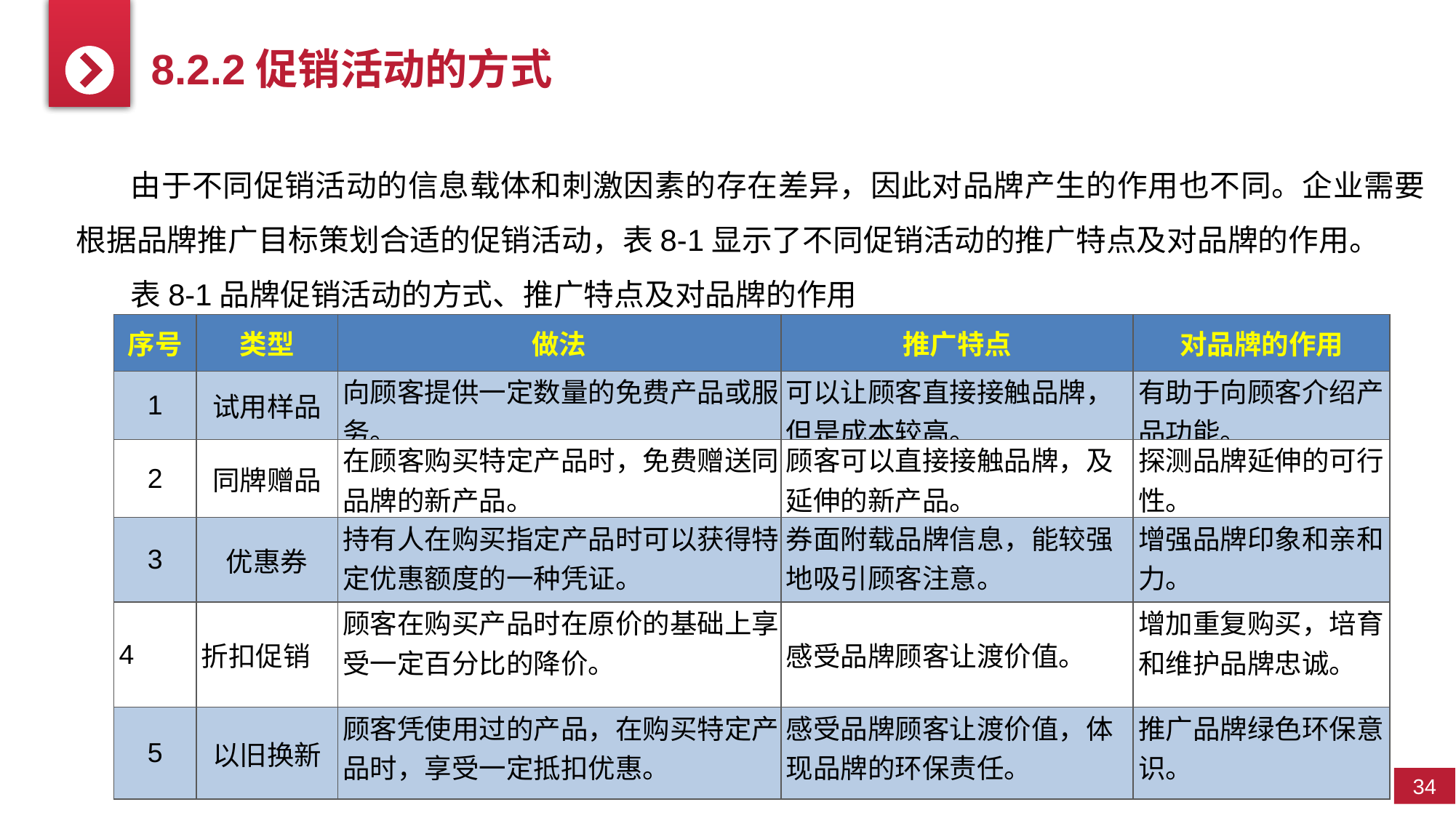

8.2.2促销活动的方式

由于不同促销活动的信息载体和刺激因素的存在差异，因此对品牌产生的作用也不同。企业需要根据品牌推广目标策划合适的促销活动，表8-1显示了不同促销活动的推广特点及对品牌的作用。
表8-1品牌促销活动的方式、推广特点及对品牌的作用
| 序号 | 类型 | 做法 | 推广特点 | 对品牌的作用 |
| --- | --- | --- | --- | --- |
| 1 | 试用样品 | 向顾客提供一定数量的免费产品或服务。 | 可以让顾客直接接触品牌，但是成本较高。 | 有助于向顾客介绍产品功能。 |
| 2 | 同牌赠品 | 在顾客购买特定产品时，免费赠送同品牌的新产品。 | 顾客可以直接接触品牌，及延伸的新产品。 | 探测品牌延伸的可行性。 |
| 3 | 优惠券 | 持有人在购买指定产品时可以获得特定优惠额度的一种凭证。 | 券面附载品牌信息，能较强地吸引顾客注意。 | 增强品牌印象和亲和力。 |
| 4 | 折扣促销 | 顾客在购买产品时在原价的基础上享受一定百分比的降价。 | 感受品牌顾客让渡价值。 | 增加重复购买，培育和维护品牌忠诚。 |
| 5 | 以旧换新 | 顾客凭使用过的产品，在购买特定产品时，享受一定抵扣优惠。 | 感受品牌顾客让渡价值，体现品牌的环保责任。 | 推广品牌绿色环保意识。 |